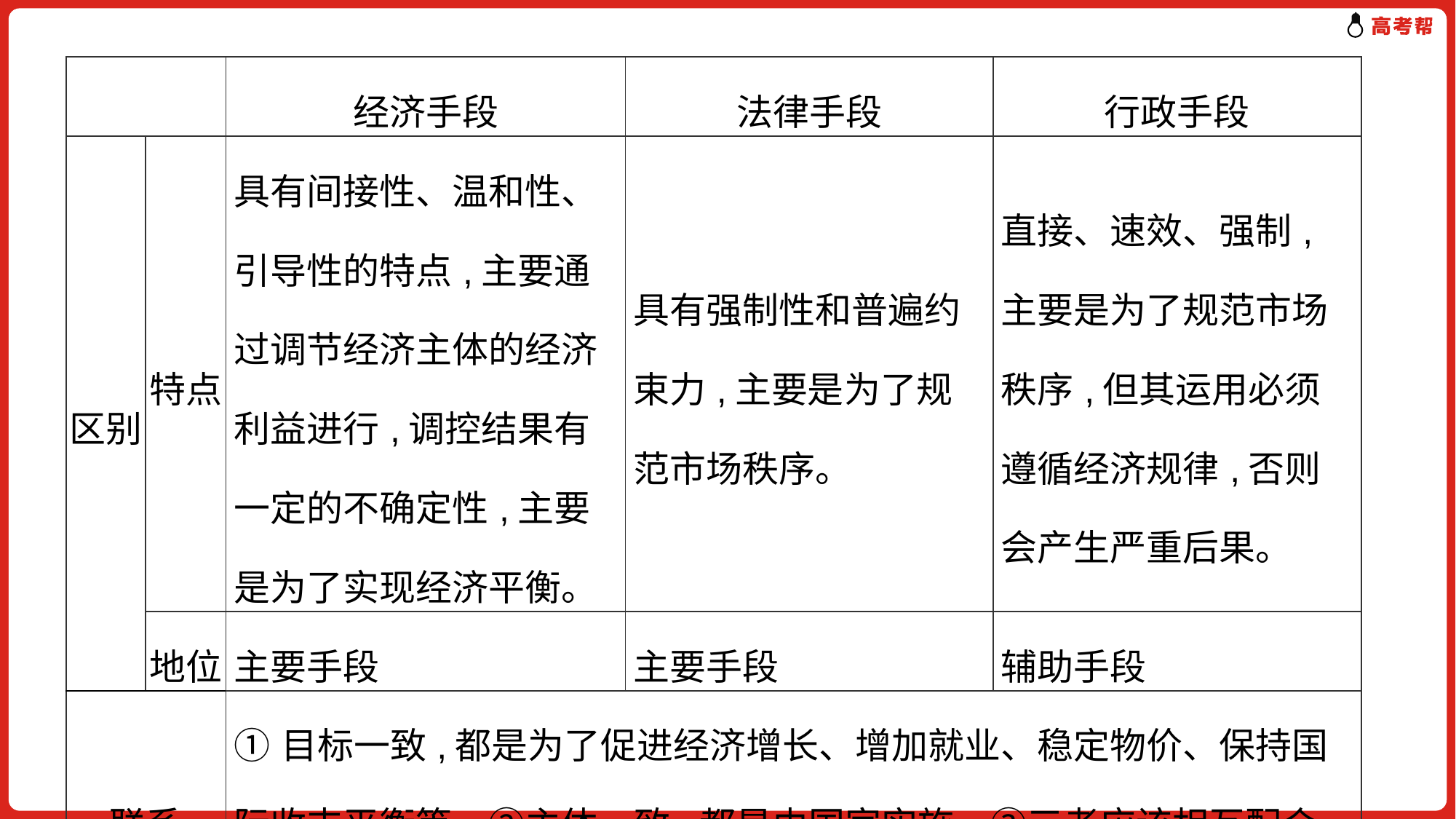

|  |  | 经济手段 | 法律手段 | 行政手段 |
| --- | --- | --- | --- | --- |
| 区别 | 特点 | 具有间接性、温和性、引导性的特点,主要通过调节经济主体的经济利益进行,调控结果有一定的不确定性,主要是为了实现经济平衡。 | 具有强制性和普遍约束力,主要是为了规范市场秩序。 | 直接、速效、强制,主要是为了规范市场秩序,但其运用必须遵循经济规律,否则会产生严重后果。 |
|  | 地位 | 主要手段 | 主要手段 | 辅助手段 |
| 联系 |  | ①目标一致,都是为了促进经济增长、增加就业、稳定物价、保持国际收支平衡等。②主体一致,都是由国家实施。③三者应该相互配合,充分发挥宏观调控手段的总体功能。 |  |  |